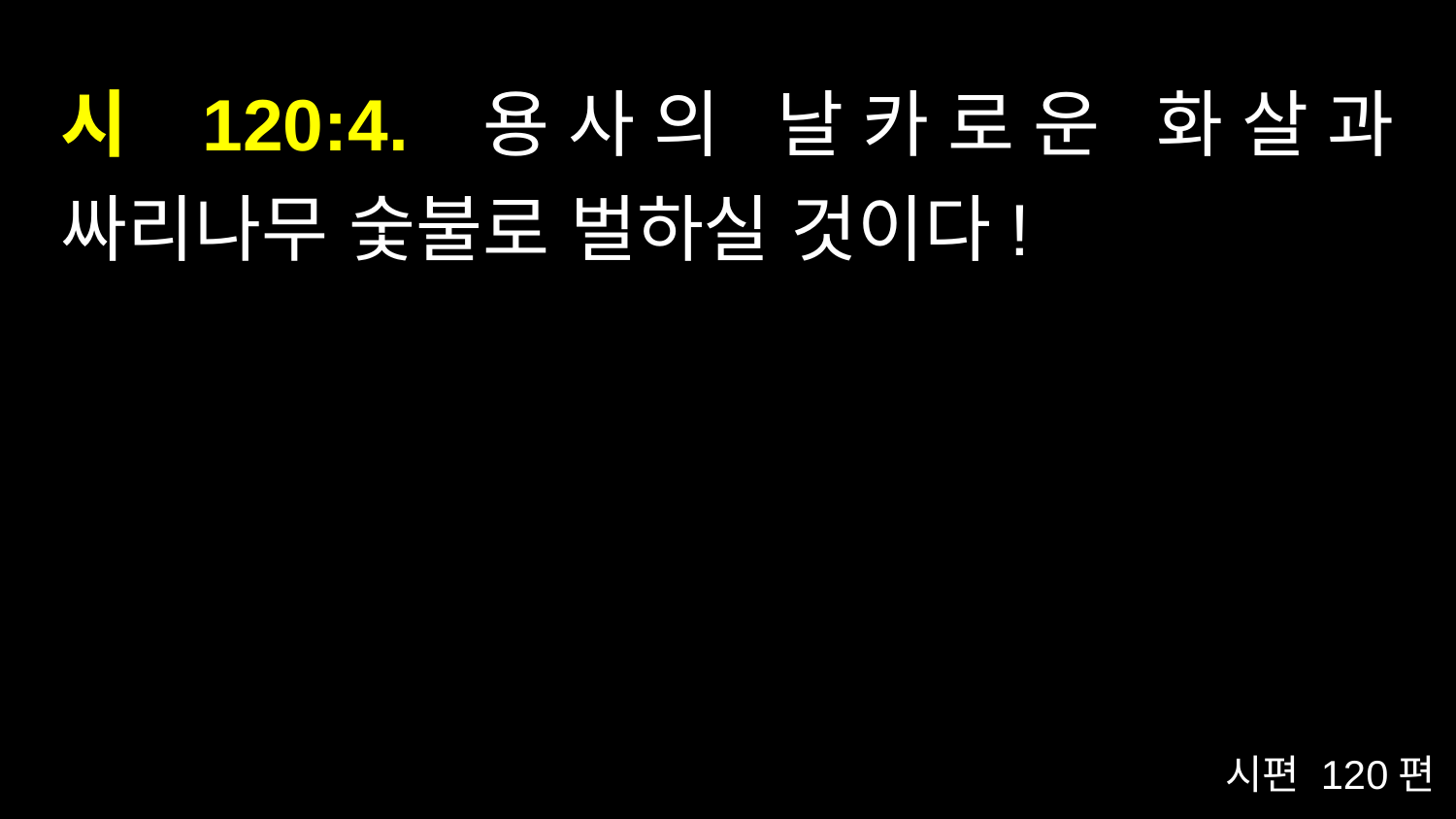

# 시 120:4. 용사의 날카로운 화살과 싸리나무 숯불로 벌하실 것이다!
시편 120편